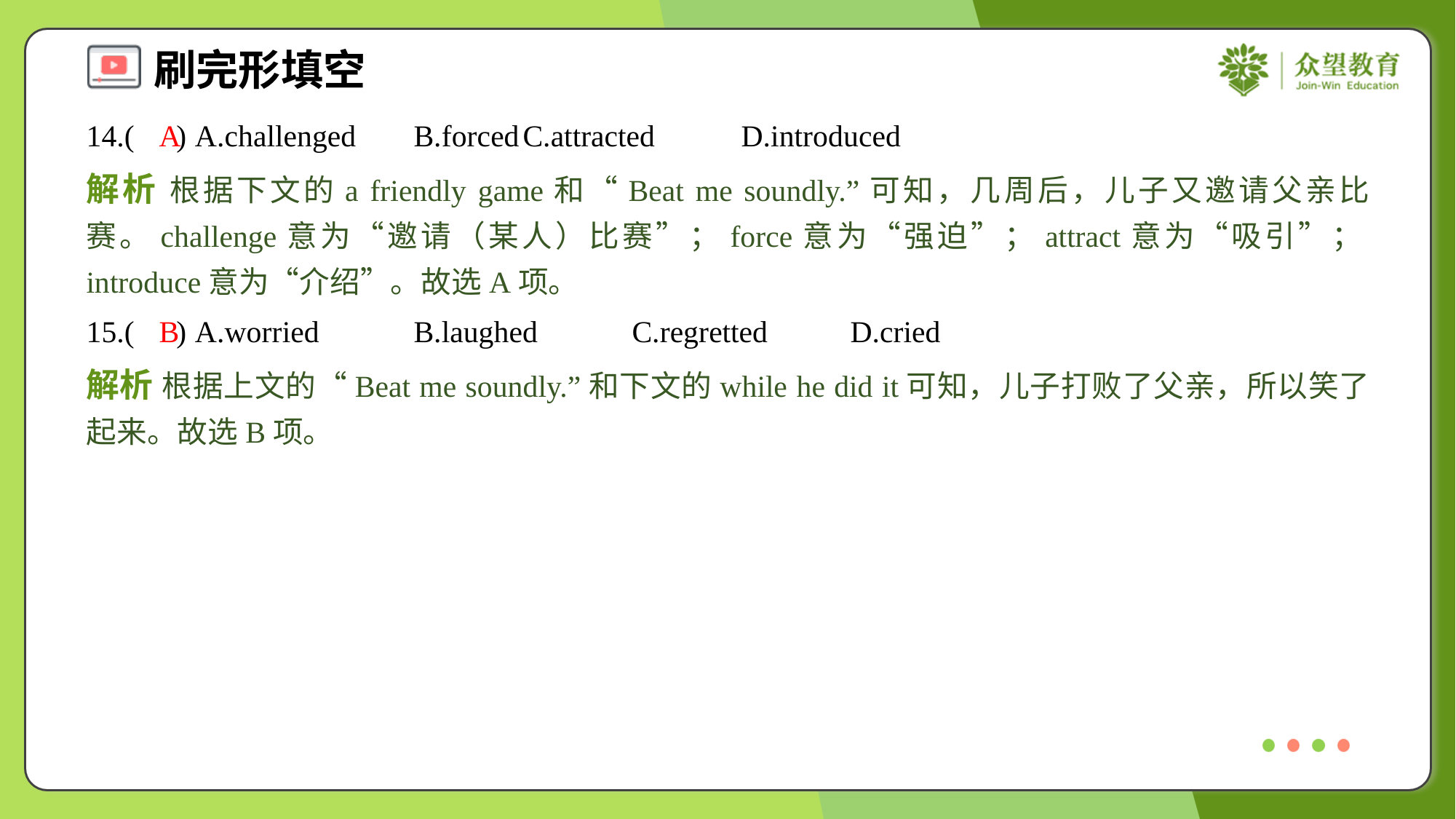

14.(     ) A.challenged	B.forced	C.attracted	D.introduced
A
解析 根据下文的a friendly game和“Beat me soundly.”可知，几周后，儿子又邀请父亲比赛。challenge意为“邀请（某人）比赛”；force意为“强迫”；attract意为“吸引”；introduce意为“介绍”。故选A项。
15.(     ) A.worried	B.laughed	C.regretted	D.cried
B
解析 根据上文的“Beat me soundly.”和下文的while he did it可知，儿子打败了父亲，所以笑了起来。故选B项。